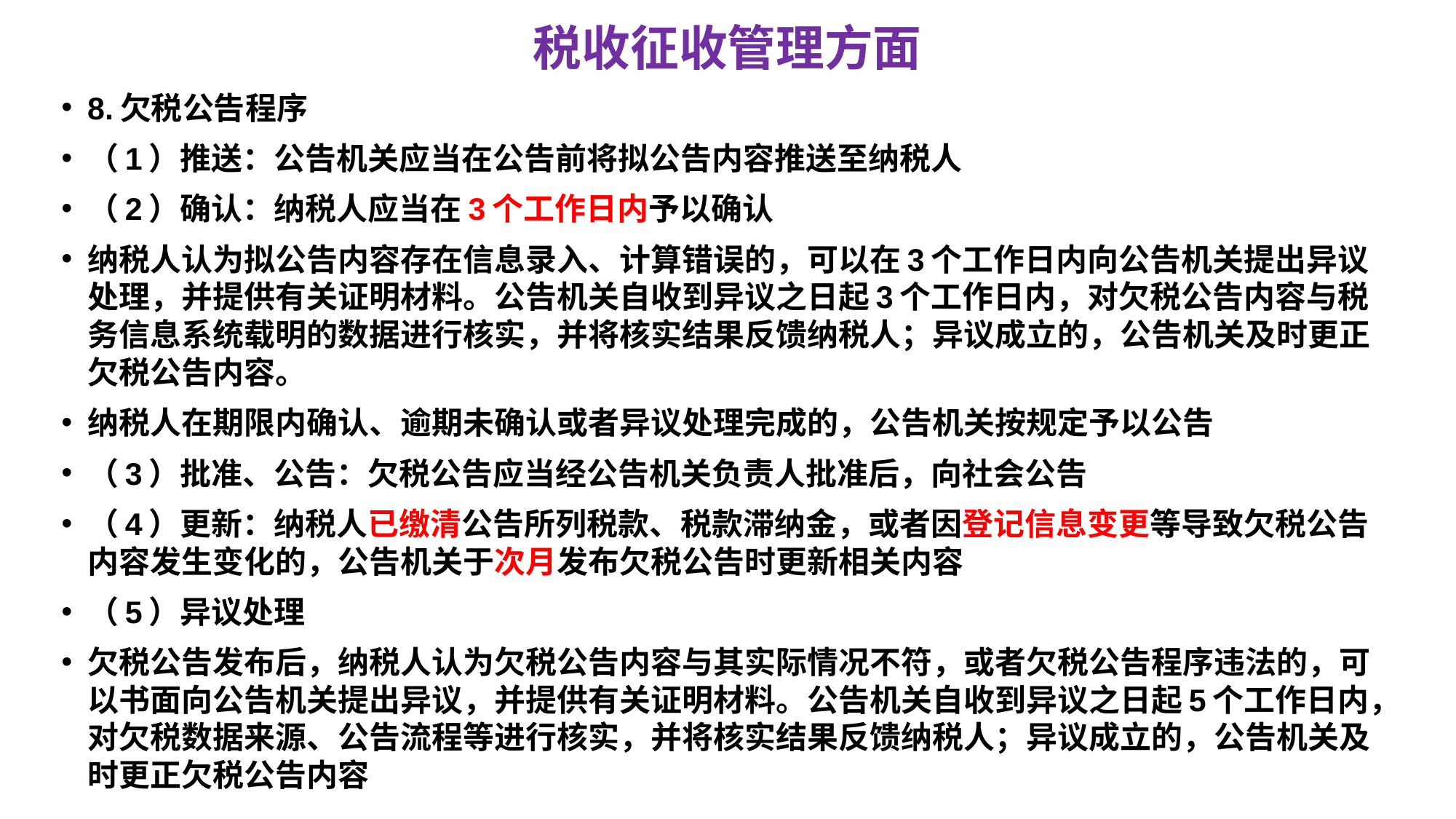

# 税收征收管理方面
8.欠税公告程序
（1）推送：公告机关应当在公告前将拟公告内容推送至纳税人
（2）确认：纳税人应当在3个工作日内予以确认
纳税人认为拟公告内容存在信息录入、计算错误的，可以在3个工作日内向公告机关提出异议处理，并提供有关证明材料。公告机关自收到异议之日起3个工作日内，对欠税公告内容与税务信息系统载明的数据进行核实，并将核实结果反馈纳税人；异议成立的，公告机关及时更正欠税公告内容。
纳税人在期限内确认、逾期未确认或者异议处理完成的，公告机关按规定予以公告
（3）批准、公告：欠税公告应当经公告机关负责人批准后，向社会公告
（4）更新：纳税人已缴清公告所列税款、税款滞纳金，或者因登记信息变更等导致欠税公告内容发生变化的，公告机关于次月发布欠税公告时更新相关内容
（5）异议处理
欠税公告发布后，纳税人认为欠税公告内容与其实际情况不符，或者欠税公告程序违法的，可以书面向公告机关提出异议，并提供有关证明材料。公告机关自收到异议之日起5个工作日内，对欠税数据来源、公告流程等进行核实，并将核实结果反馈纳税人；异议成立的，公告机关及时更正欠税公告内容